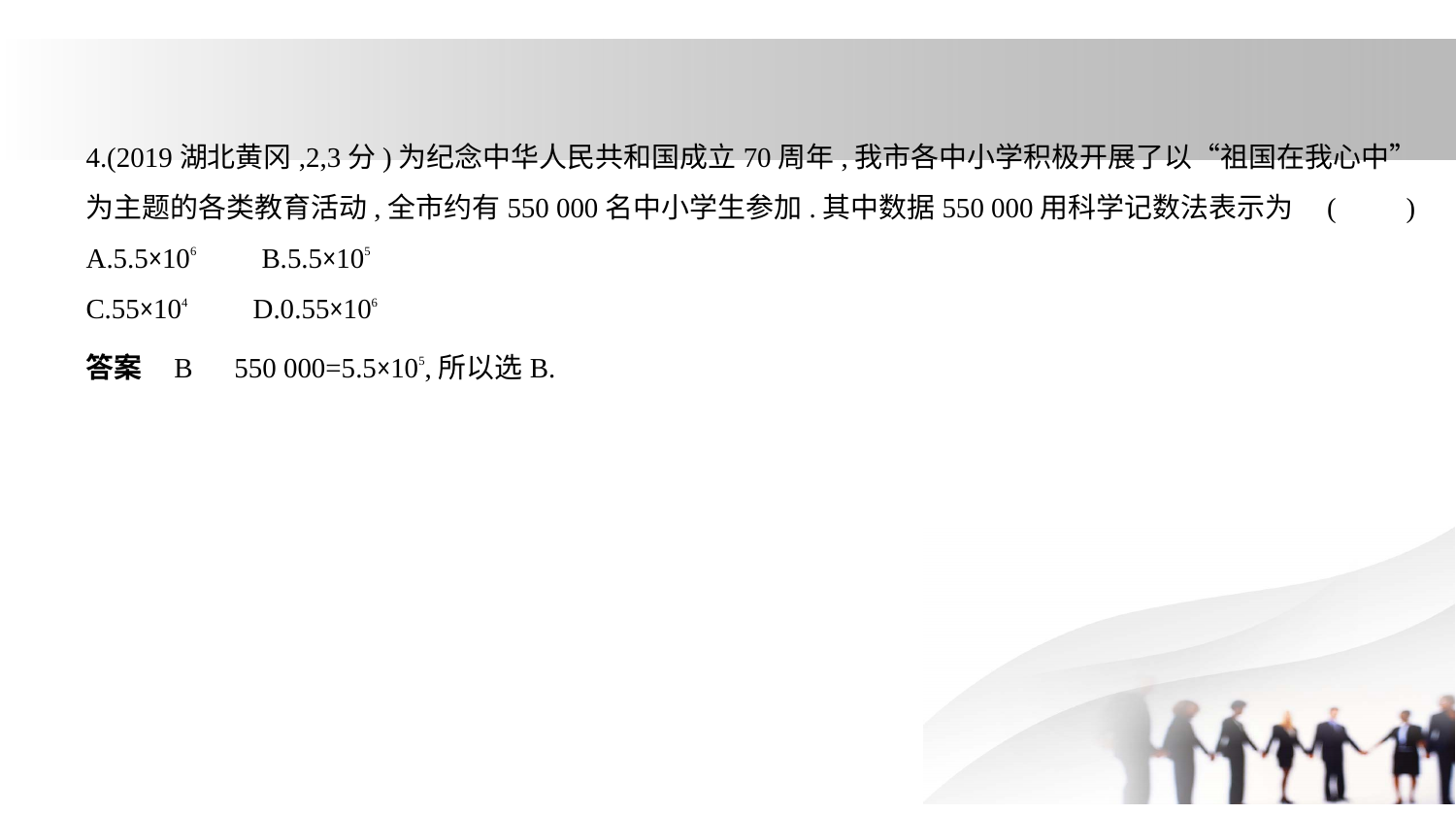

4.(2019湖北黄冈,2,3分)为纪念中华人民共和国成立70周年,我市各中小学积极开展了以“祖国在我心中”
为主题的各类教育活动,全市约有550 000名中小学生参加.其中数据550 000用科学记数法表示为 (　　)
A.5.5×106　    B.5.5×105
C.55×104　    D.0.55×106
答案    B　550 000=5.5×105,所以选B.